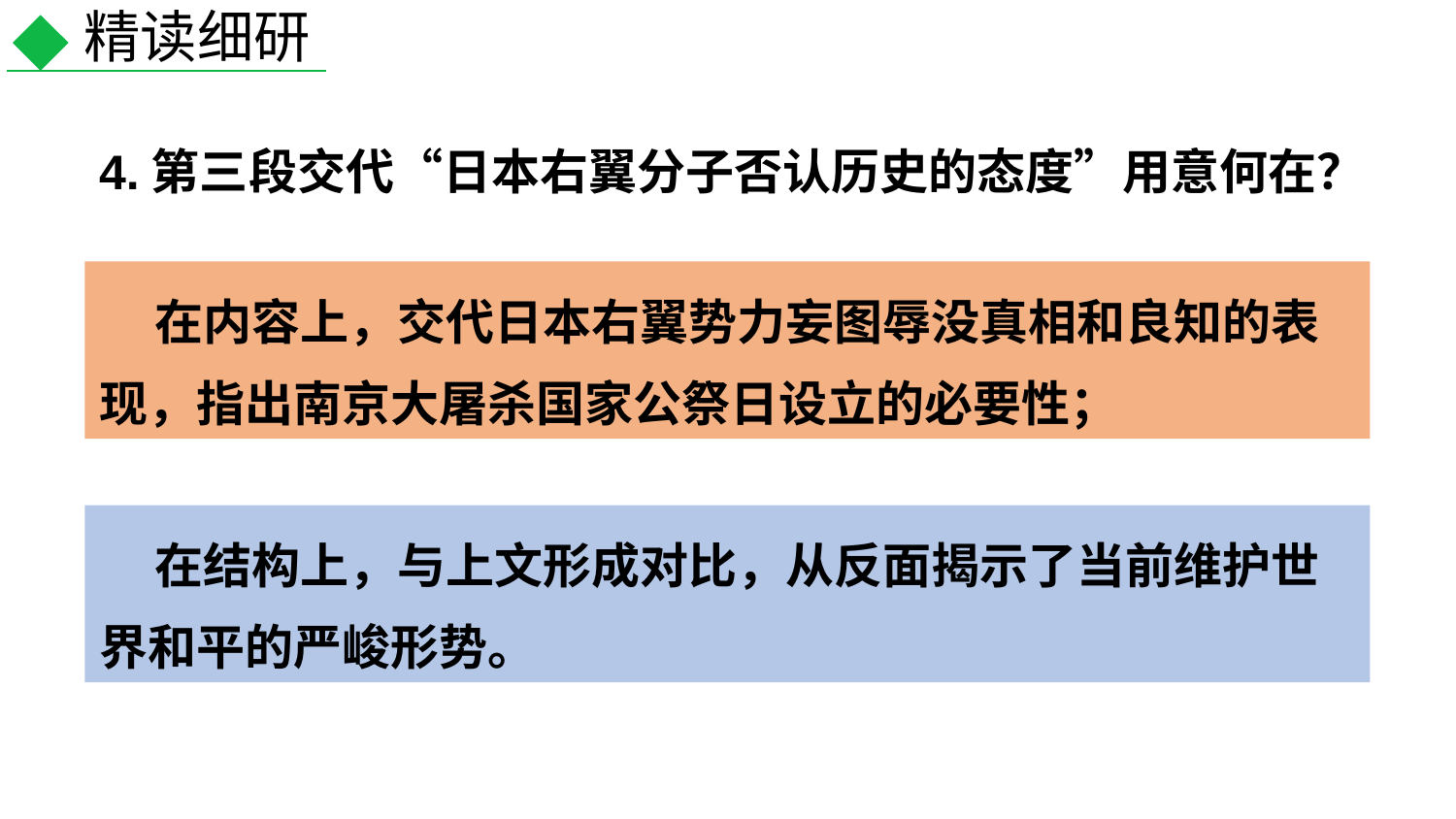

精读细研

4.第三段交代“日本右翼分子否认历史的态度”用意何在？
    在内容上，交代日本右翼势力妄图辱没真相和良知的表现，指出南京大屠杀国家公祭日设立的必要性；
    在结构上，与上文形成对比，从反面揭示了当前维护世界和平的严峻形势。